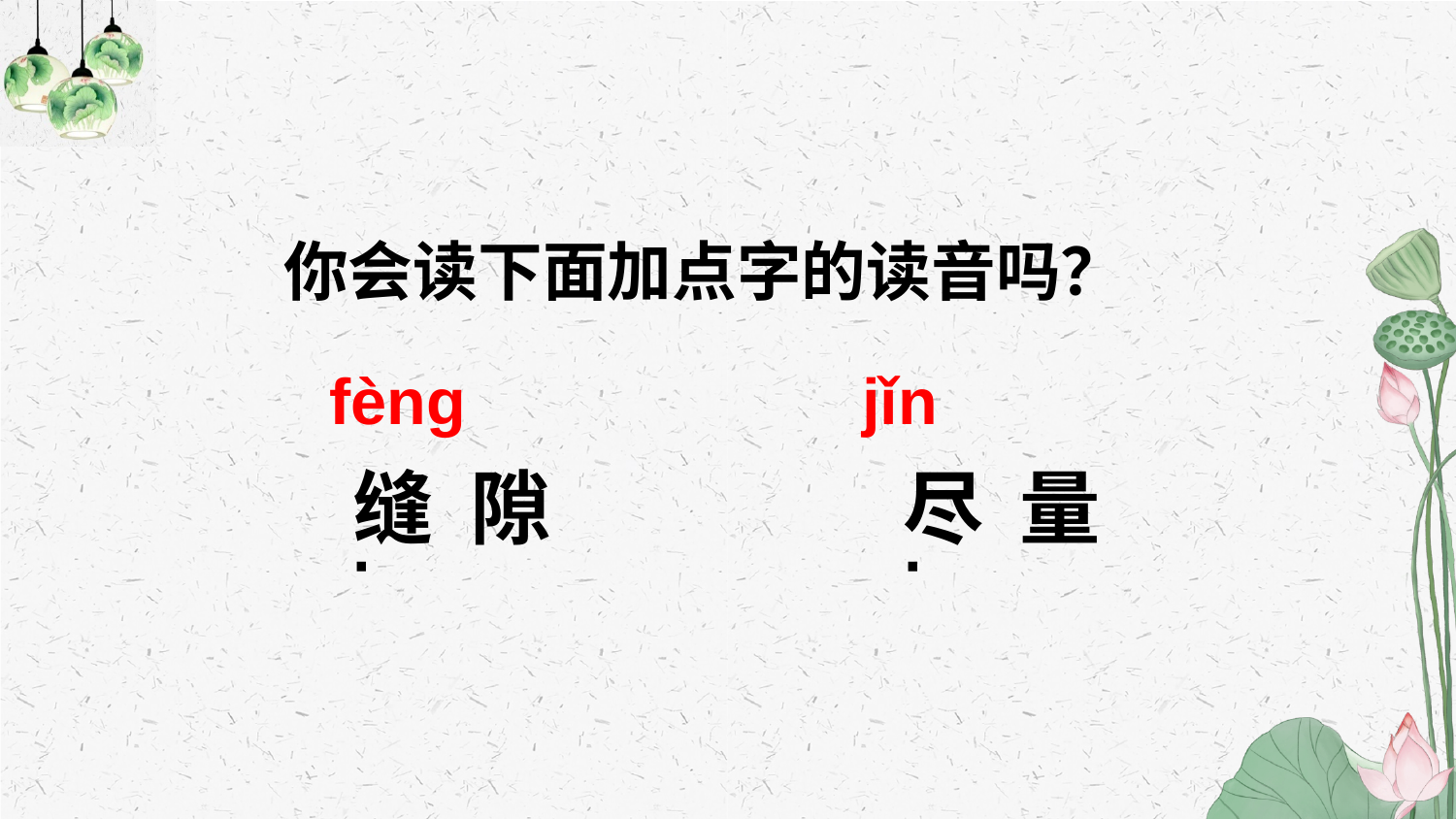

你会读下面加点字的读音吗？
fènɡ
jǐn
缝  隙
尽  量
·
·